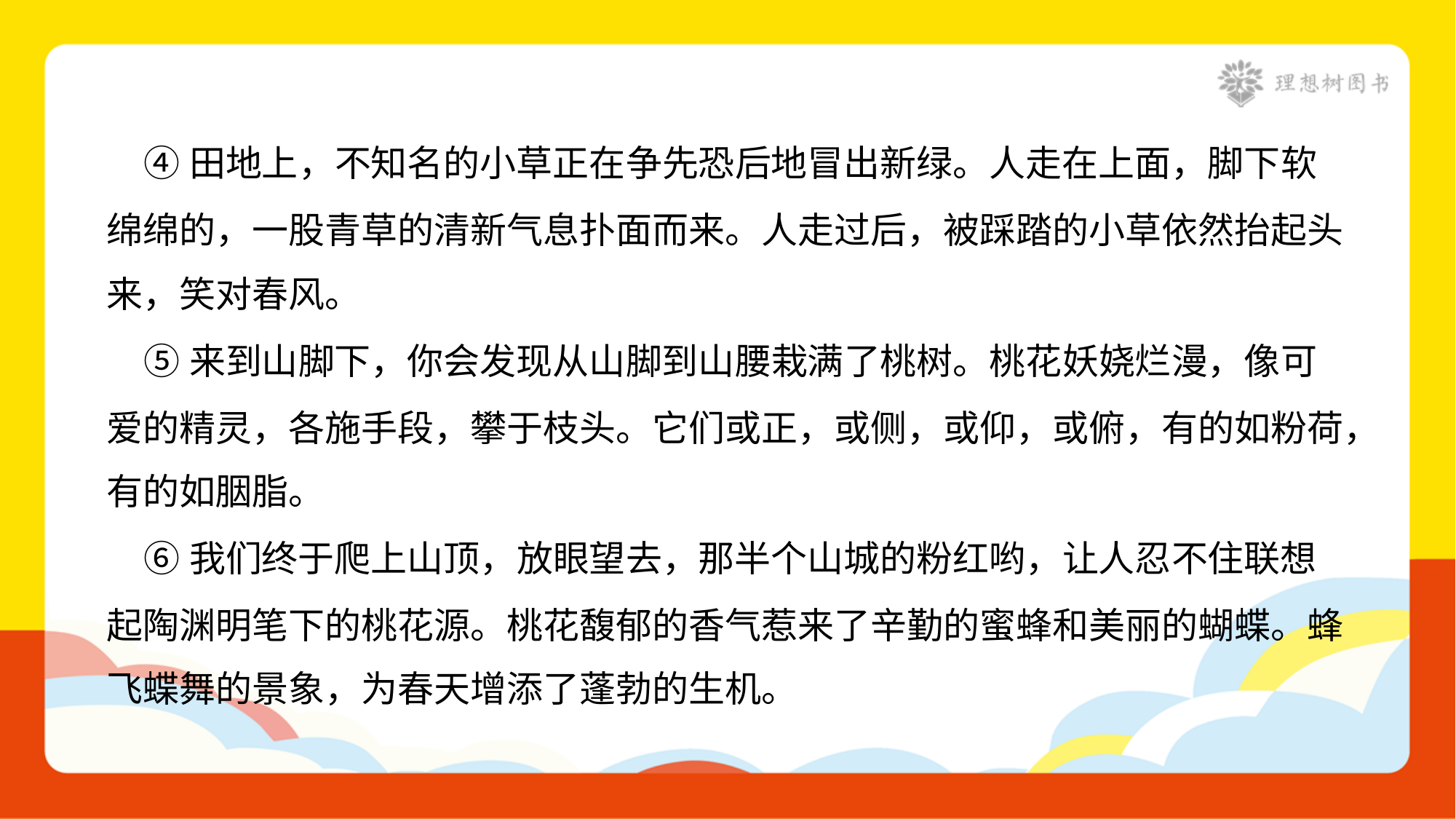

④田地上，不知名的小草正在争先恐后地冒出新绿。人走在上面，脚下软
绵绵的，一股青草的清新气息扑面而来。人走过后，被踩踏的小草依然抬起头
来，笑对春风。
    ⑤来到山脚下，你会发现从山脚到山腰栽满了桃树。桃花妖娆烂漫，像可
爱的精灵，各施手段，攀于枝头。它们或正，或侧，或仰，或俯，有的如粉荷，
有的如胭脂。
    ⑥我们终于爬上山顶，放眼望去，那半个山城的粉红哟，让人忍不住联想
起陶渊明笔下的桃花源。桃花馥郁的香气惹来了辛勤的蜜蜂和美丽的蝴蝶。蜂
飞蝶舞的景象，为春天增添了蓬勃的生机。